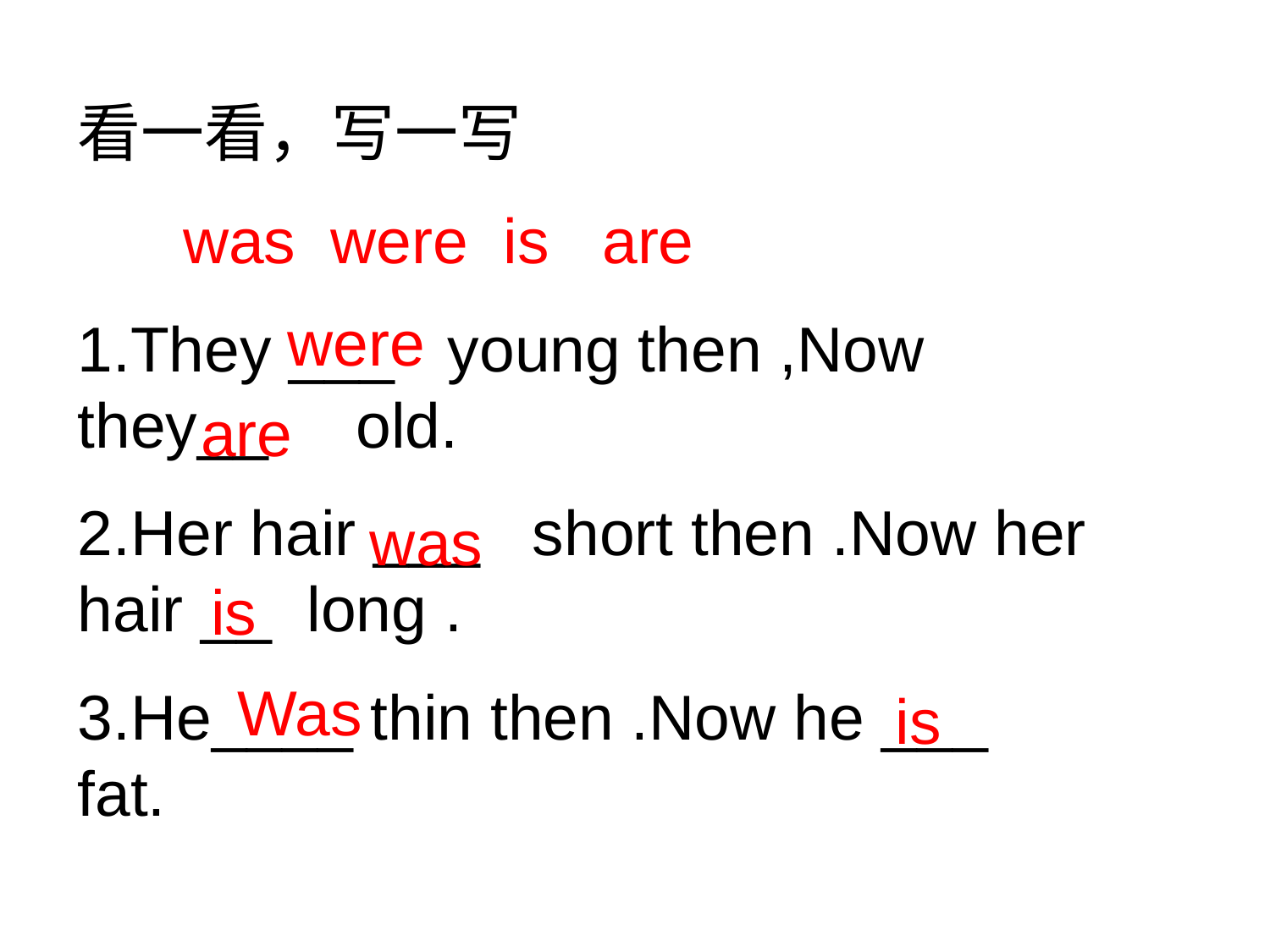

看一看，写一写
      was  were  is   are
1.They ___   young then ,Now they__     old.
2.Her hair ___   short then .Now her hair __  long .
3.He____ thin then .Now he ___  fat.
were
are
was
is
Was

is